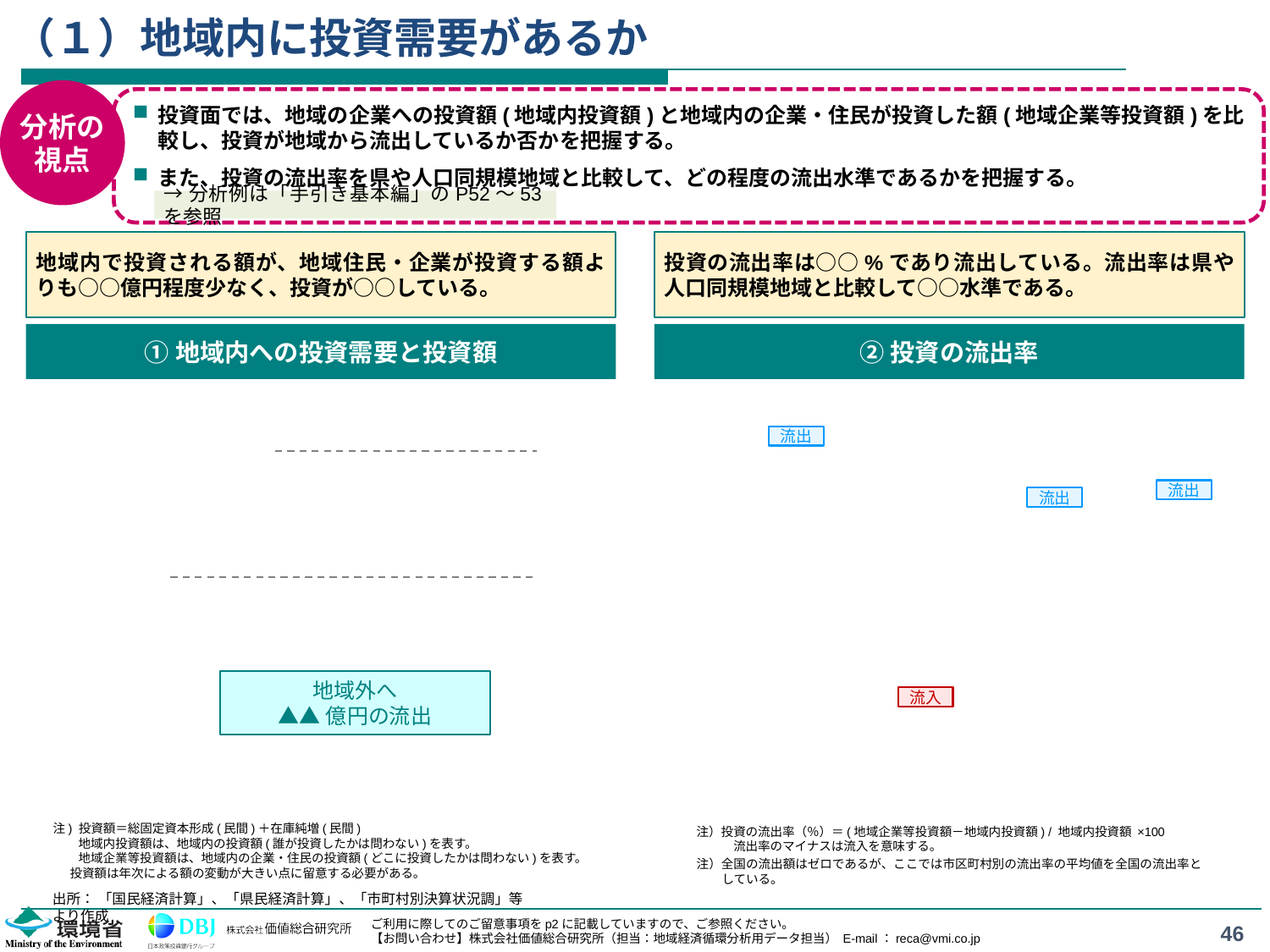

# （１）地域内に投資需要があるか
分析の
視点
投資面では、地域の企業への投資額(地域内投資額)と地域内の企業・住民が投資した額(地域企業等投資額)を比較し、投資が地域から流出しているか否かを把握する。
また、投資の流出率を県や人口同規模地域と比較して、どの程度の流出水準であるかを把握する。
→分析例は「手引き基本編」のP52～53を参照
地域内で投資される額が、地域住民・企業が投資する額よりも○○億円程度少なく、投資が○○している。
投資の流出率は○○%であり流出している。流出率は県や人口同規模地域と比較して○○水準である。
①地域内への投資需要と投資額
②投資の流出率
流出
流出
流出
地域外へ
▲▲億円の流出
流入
注) 投資額＝総固定資本形成(民間)＋在庫純増(民間)
	地域内投資額は、地域内の投資額(誰が投資したかは問わない)を表す。
	地域企業等投資額は、地域内の企業・住民の投資額(どこに投資したかは問わない)を表す。
     投資額は年次による額の変動が大きい点に留意する必要がある。
注）投資の流出率（％）＝(地域企業等投資額－地域内投資額) / 地域内投資額 ×100
　　　流出率のマイナスは流入を意味する。
注）全国の流出額はゼロであるが、ここでは市区町村別の流出率の平均値を全国の流出率としている。
出所： 「国民経済計算」、「県民経済計算」、「市町村別決算状況調」等より作成
46